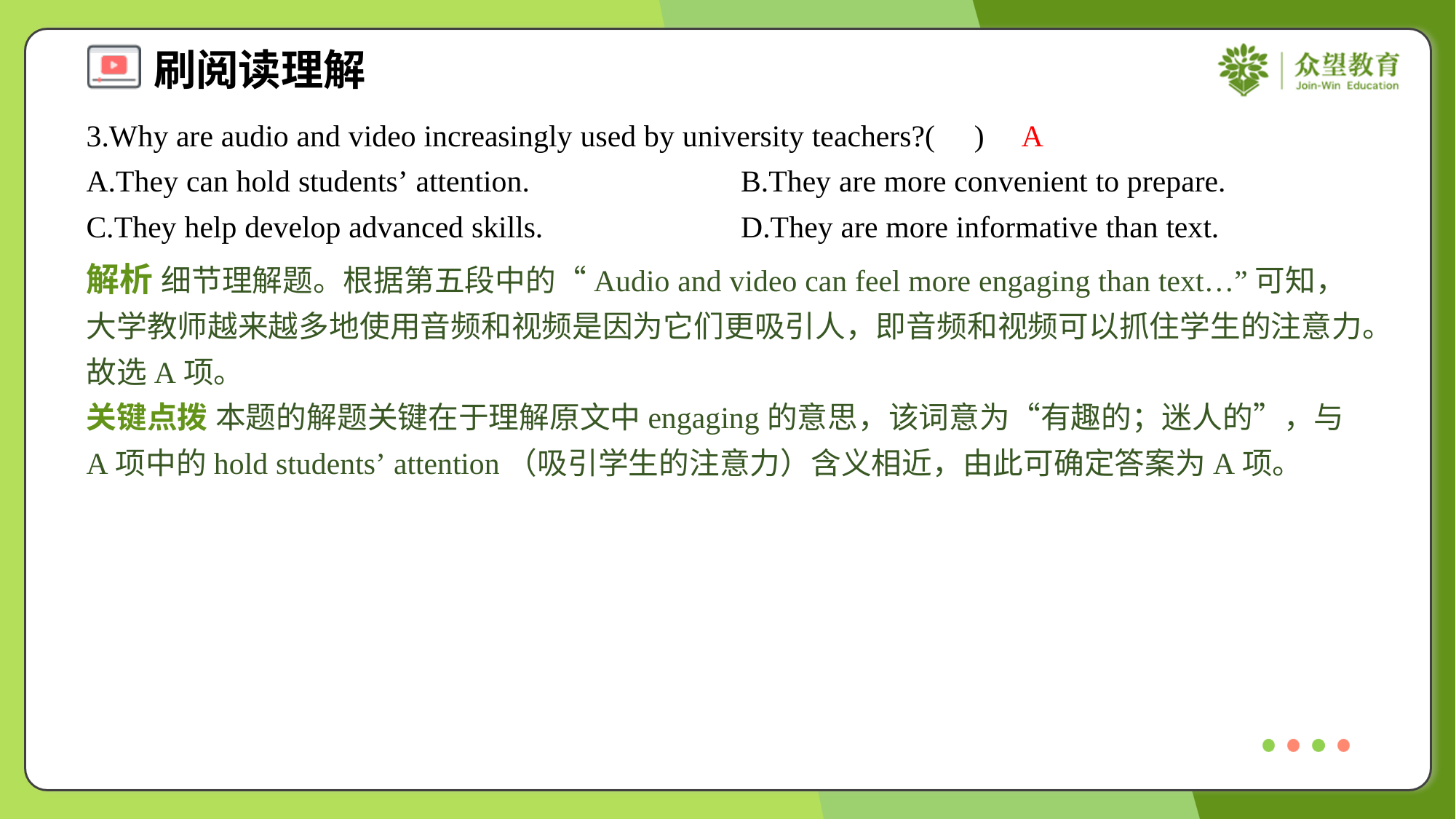

3.Why are audio and video increasingly used by university teachers?(     )
A
A.They can hold students’ attention.	B.They are more convenient to prepare.
C.They help develop advanced skills.	D.They are more informative than text.
解析 细节理解题。根据第五段中的“Audio and video can feel more engaging than text…”可知，大学教师越来越多地使用音频和视频是因为它们更吸引人，即音频和视频可以抓住学生的注意力。故选A项。
关键点拨 本题的解题关键在于理解原文中engaging的意思，该词意为“有趣的；迷人的”，与A项中的hold students’ attention（吸引学生的注意力）含义相近，由此可确定答案为A项。